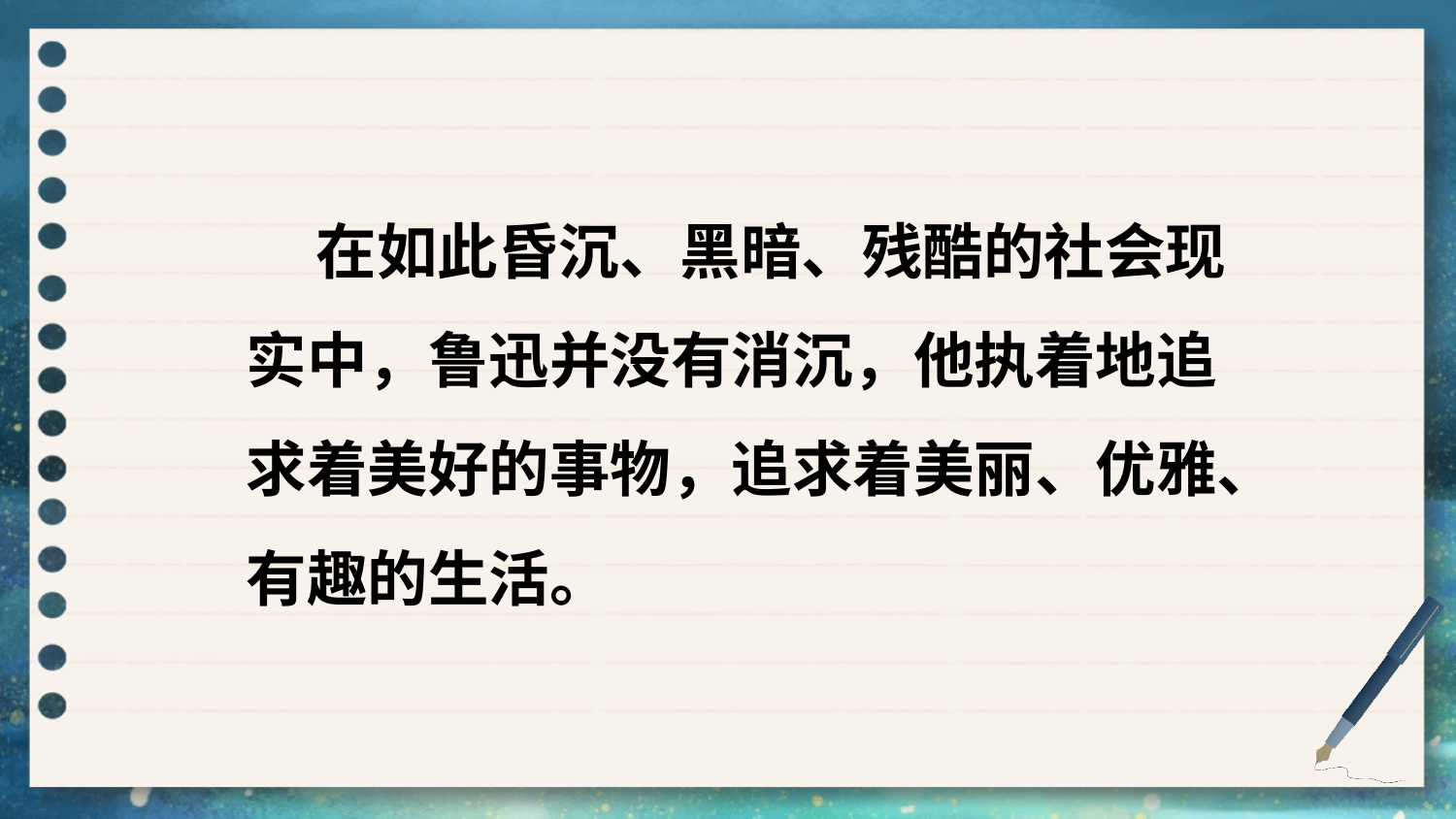

在如此昏沉、黑暗、残酷的社会现实中，鲁迅并没有消沉，他执着地追求着美好的事物，追求着美丽、优雅、有趣的生活。